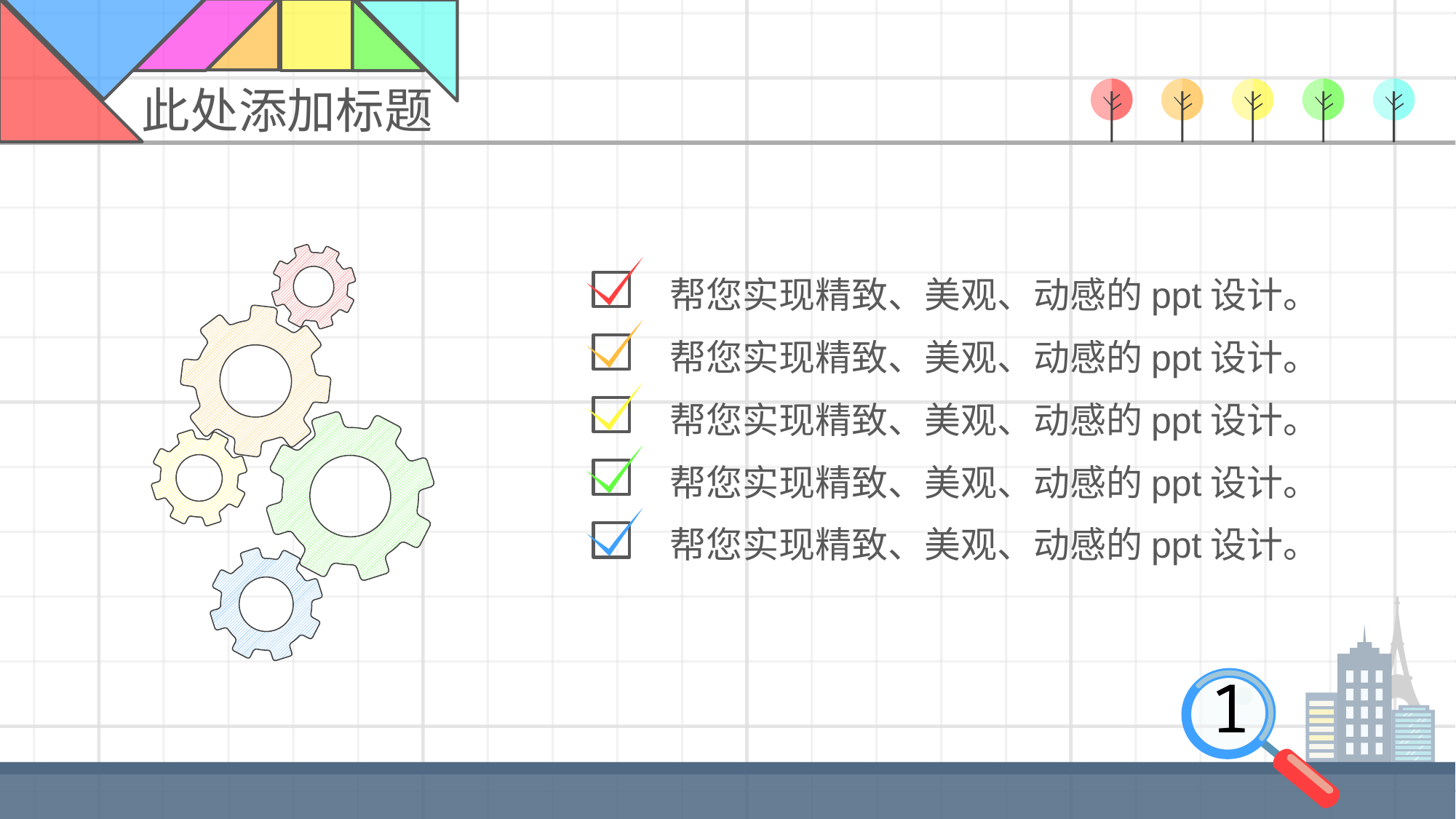

此处添加标题

   帮您实现精致、美观、动感的ppt设计。

   帮您实现精致、美观、动感的ppt设计。

   帮您实现精致、美观、动感的ppt设计。

   帮您实现精致、美观、动感的ppt设计。

   帮您实现精致、美观、动感的ppt设计。

1